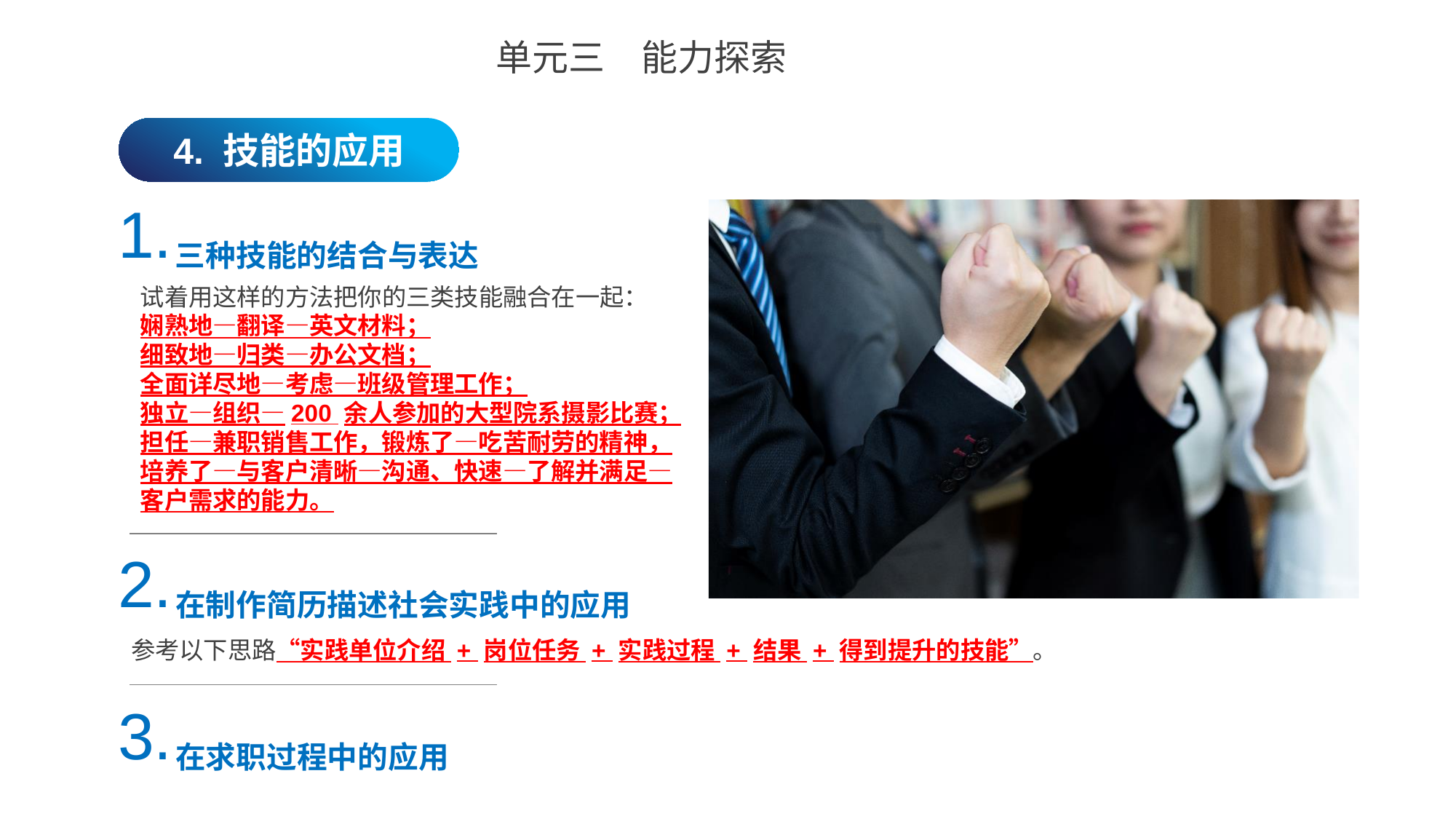

单元三　能力探索
4. 技能的应用
1.

三种技能的结合与表达
试着用这样的方法把你的三类技能融合在一起：
娴熟地—翻译—英文材料；
细致地—归类—办公文档；
全面详尽地—考虑—班级管理工作；
独立—组织—200 余人参加的大型院系摄影比赛；
担任—兼职销售工作，锻炼了—吃苦耐劳的精神，培养了—与客户清晰—沟通、快速—了解并满足—客户需求的能力。
2.
在制作简历描述社会实践中的应用
参考以下思路“实践单位介绍 + 岗位任务 + 实践过程 + 结果 + 得到提升的技能”。
3.
在求职过程中的应用